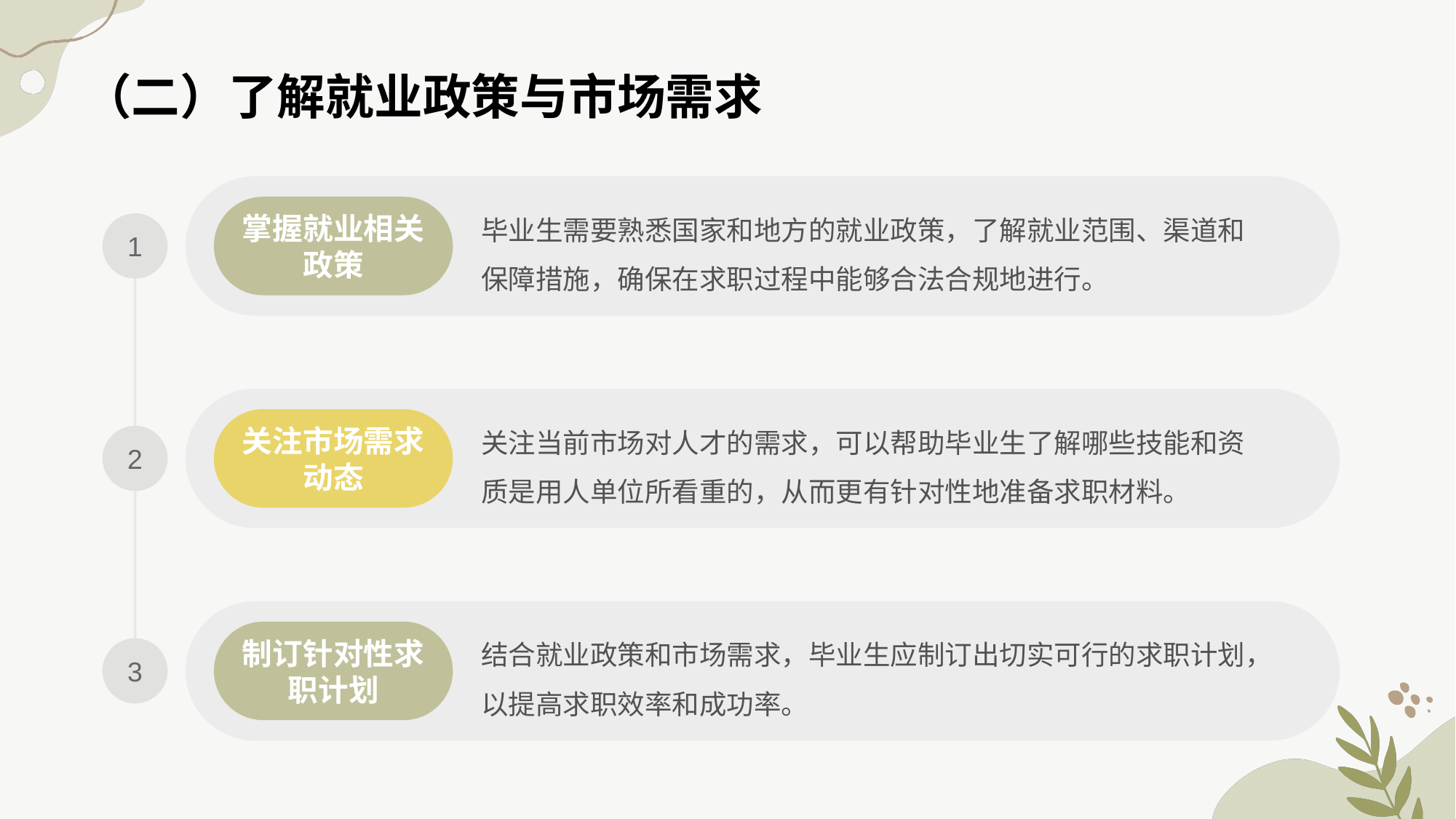

（二）了解就业政策与市场需求

毕业生需要熟悉国家和地方的就业政策，了解就业范围、渠道和保障措施，确保在求职过程中能够合法合规地进行。
掌握就业相关政策
1

关注当前市场对人才的需求，可以帮助毕业生了解哪些技能和资质是用人单位所看重的，从而更有针对性地准备求职材料。
关注市场需求动态
2

结合就业政策和市场需求，毕业生应制订出切实可行的求职计划，以提高求职效率和成功率。
制订针对性求职计划
3